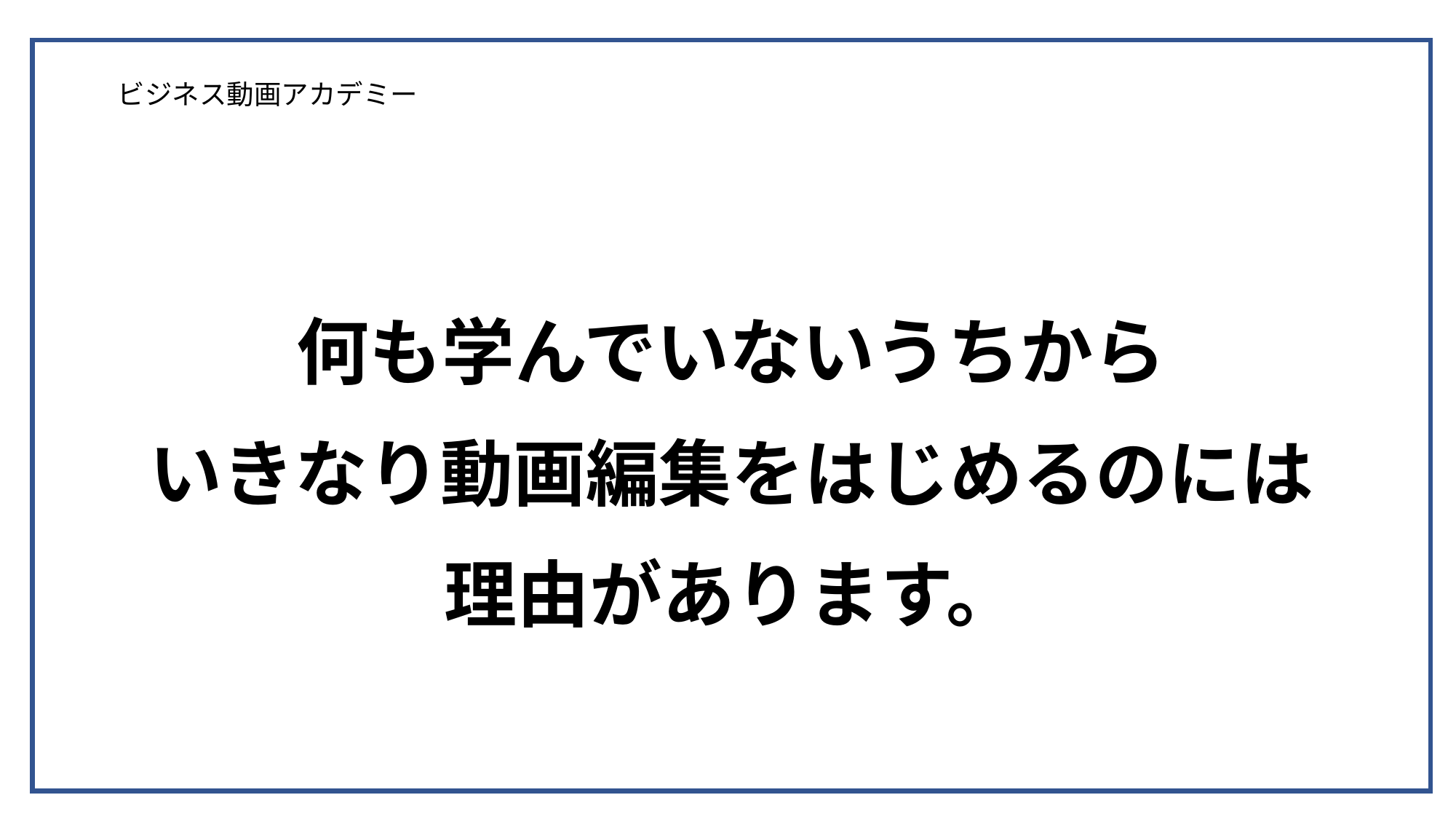

ビジネス動画アカデミー
#
何も学んでいないうちから
いきなり動画編集をはじめるのには
理由があります。